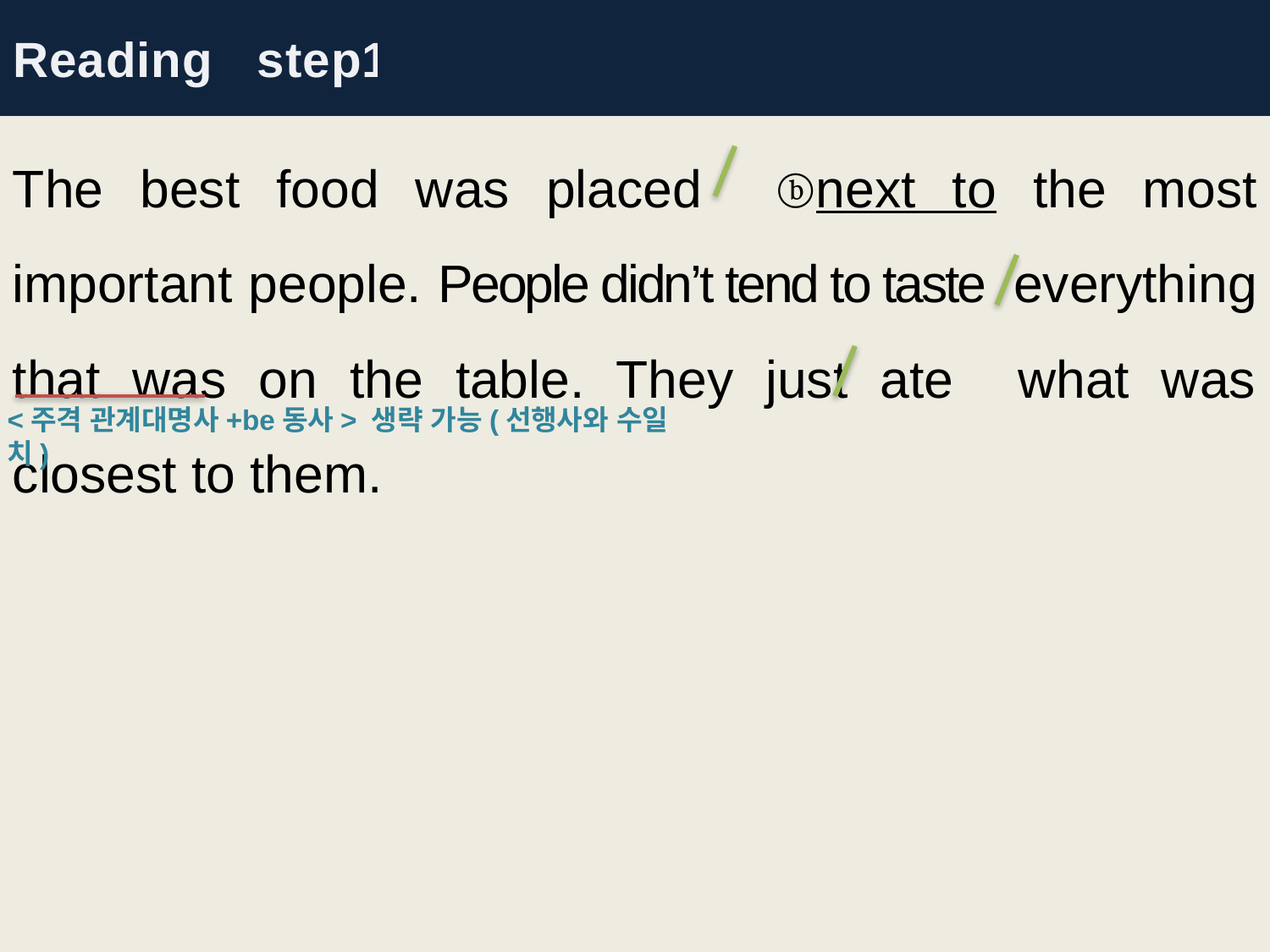

Reading   step1
The best food was placed  ⓑnext to the most important people. People didn’t tend to taste  everything that was on the table. They just ate  what was closest to them.
<주격 관계대명사+be동사> 생략 가능(선행사와 수일치)